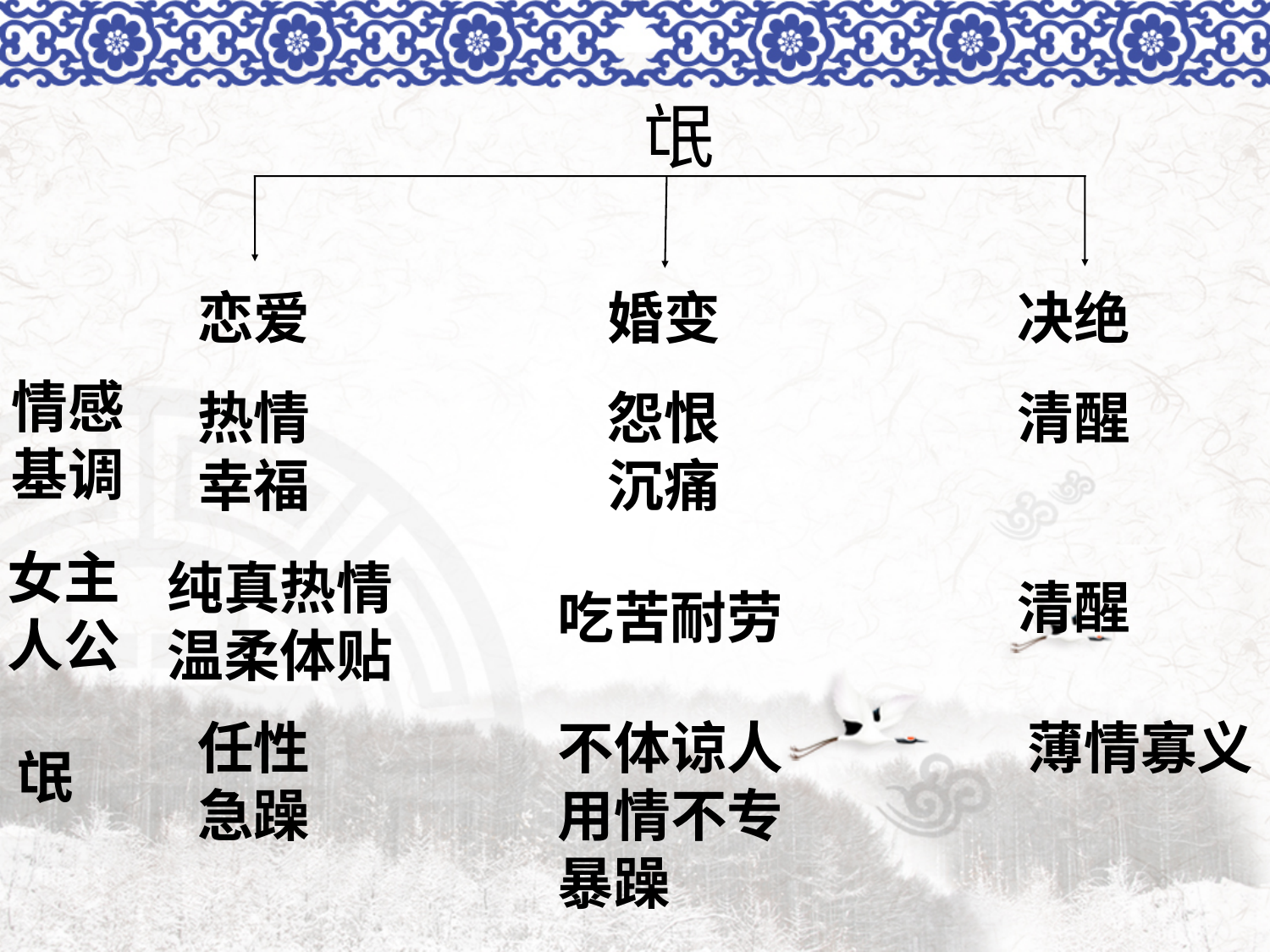

氓

恋爱
婚变
决绝
情感基调
热情
幸福
怨恨
沉痛
清醒
女主人公
纯真热情
温柔体贴
清醒
吃苦耐劳
任性
急躁
不体谅人
用情不专
暴躁
薄情寡义
氓